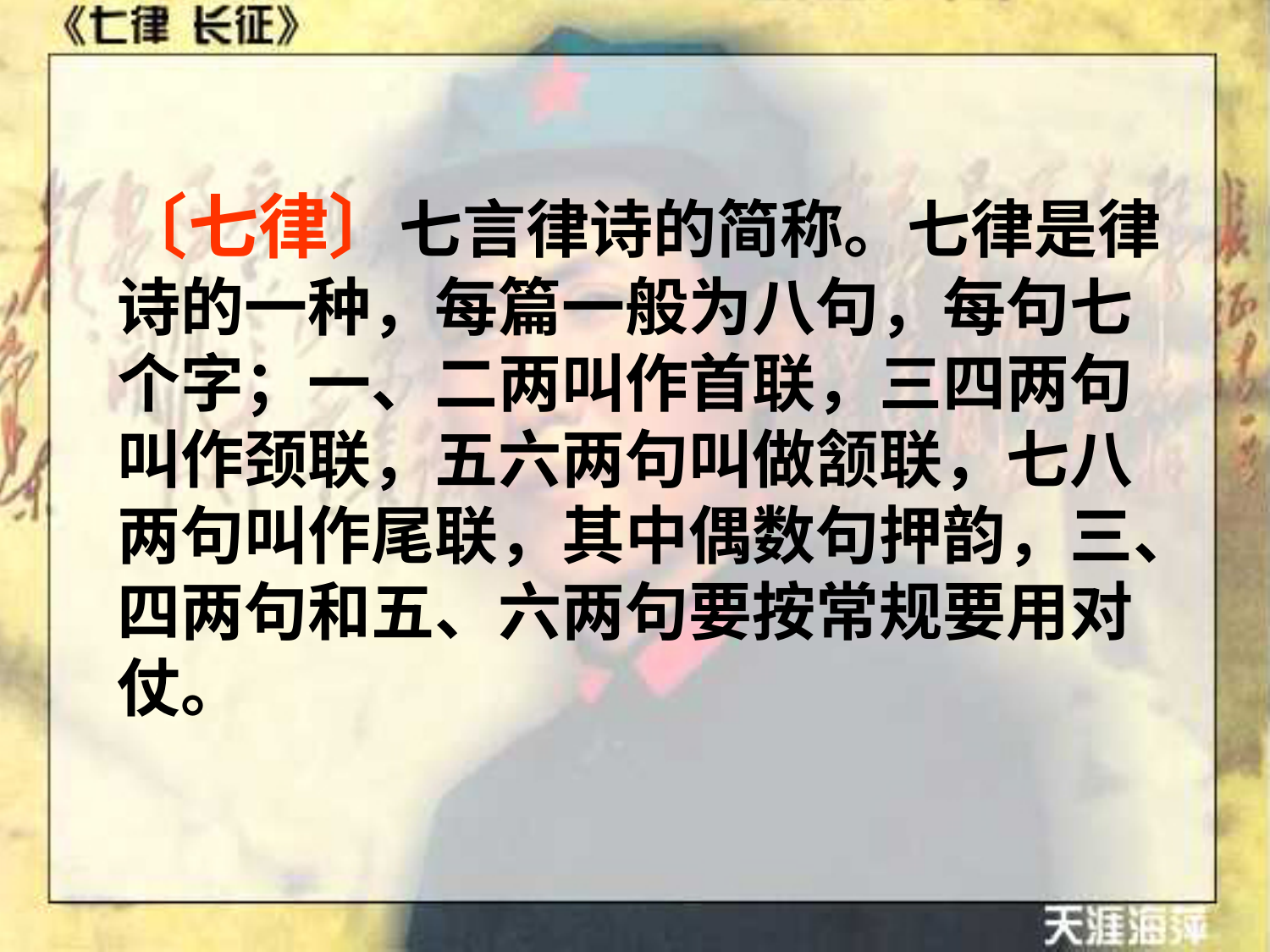

〔七律〕七言律诗的简称。七律是律诗的一种，每篇一般为八句，每句七个字；一、二两叫作首联，三四两句叫作颈联，五六两句叫做颔联，七八两句叫作尾联，其中偶数句押韵，三、四两句和五、六两句要按常规要用对仗。